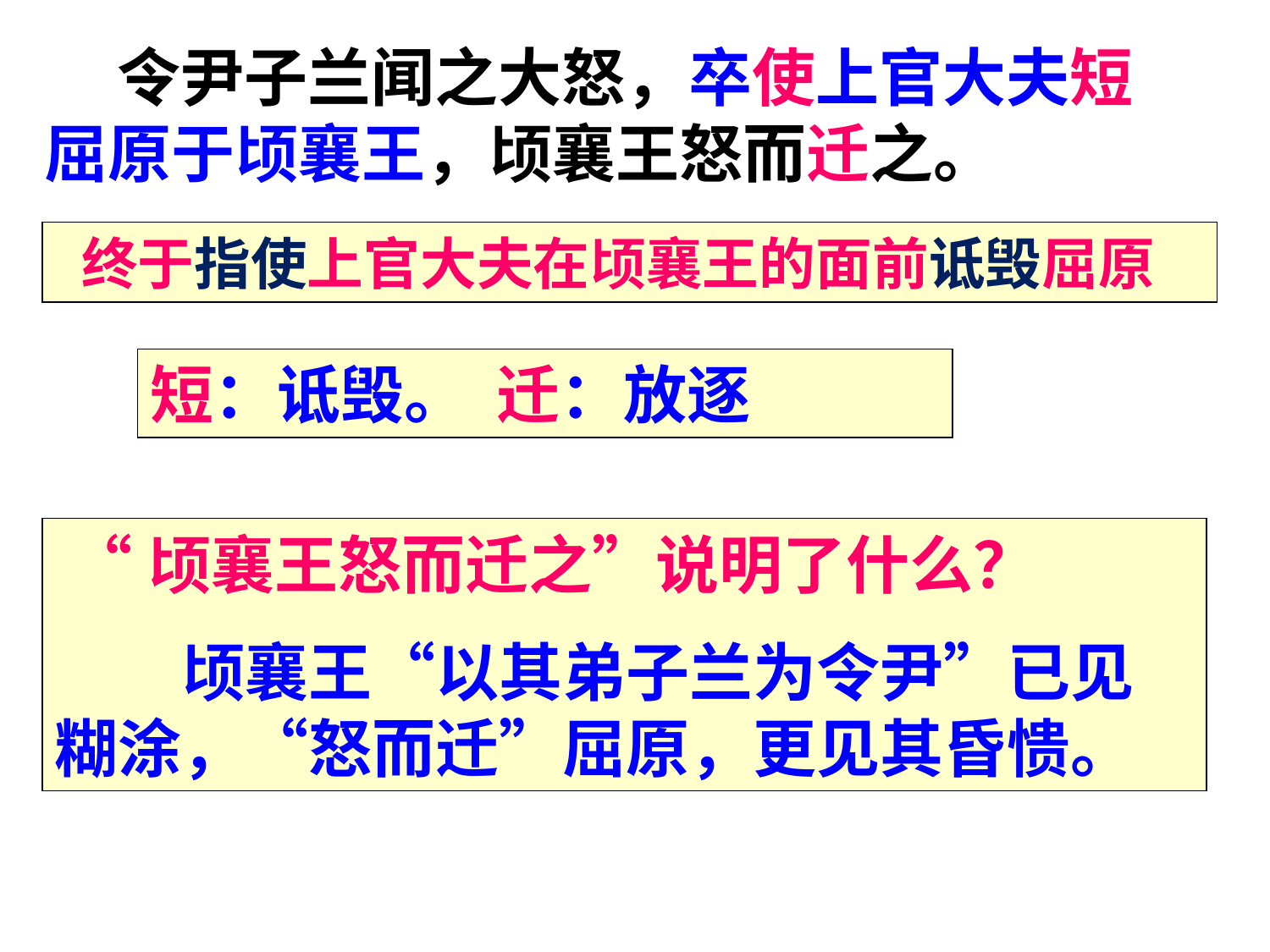

令尹子兰闻之大怒，卒使上官大夫短屈原于顷襄王，顷襄王怒而迁之。
 终于指使上官大夫在顷襄王的面前诋毁屈原
短：诋毁。  迁：放逐
 “顷襄王怒而迁之”说明了什么？
　　顷襄王“以其弟子兰为令尹”已见糊涂，“怒而迁”屈原，更见其昏愦。